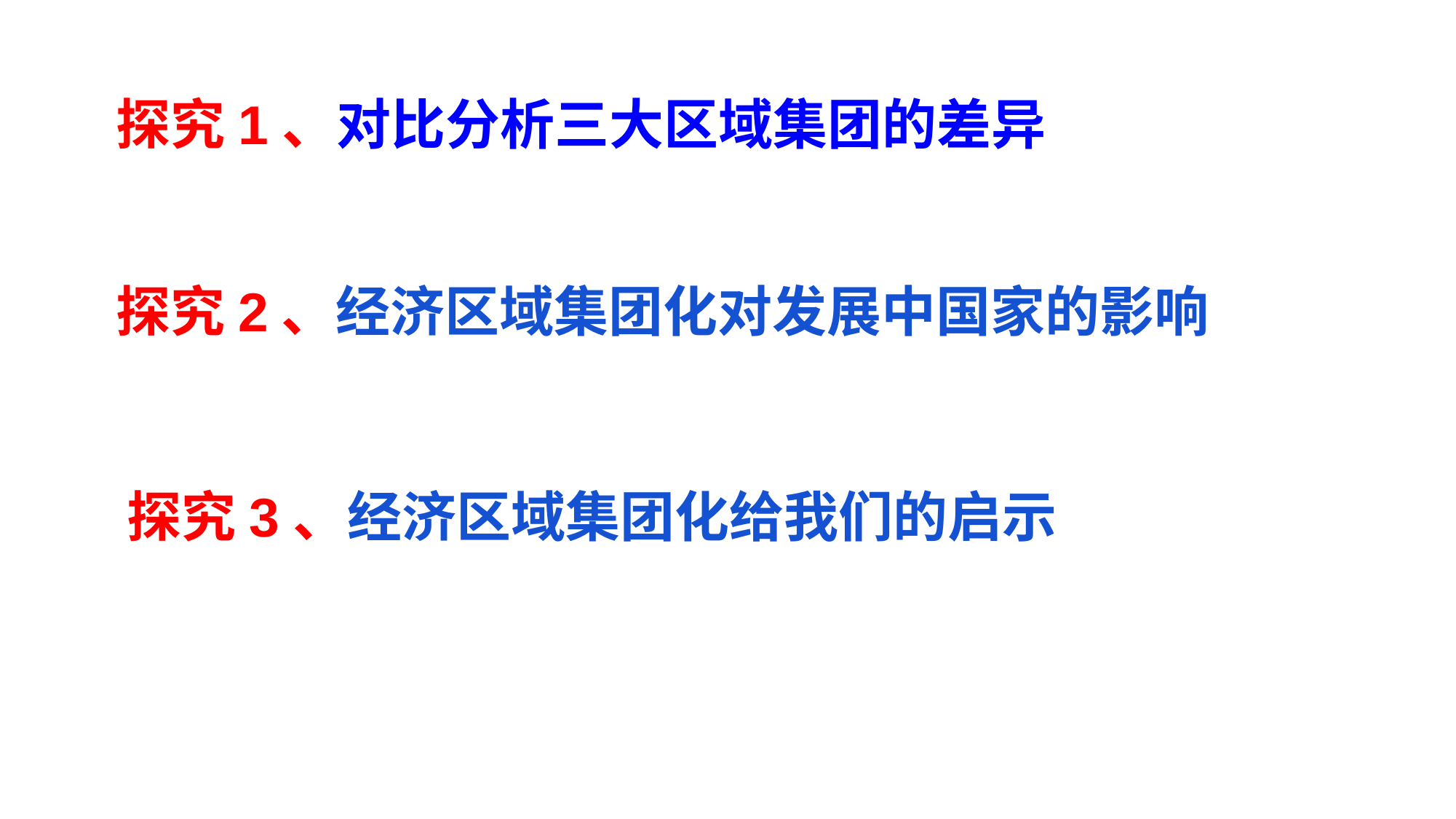

探究1、对比分析三大区域集团的差异
探究2、经济区域集团化对发展中国家的影响
探究3、经济区域集团化给我们的启示